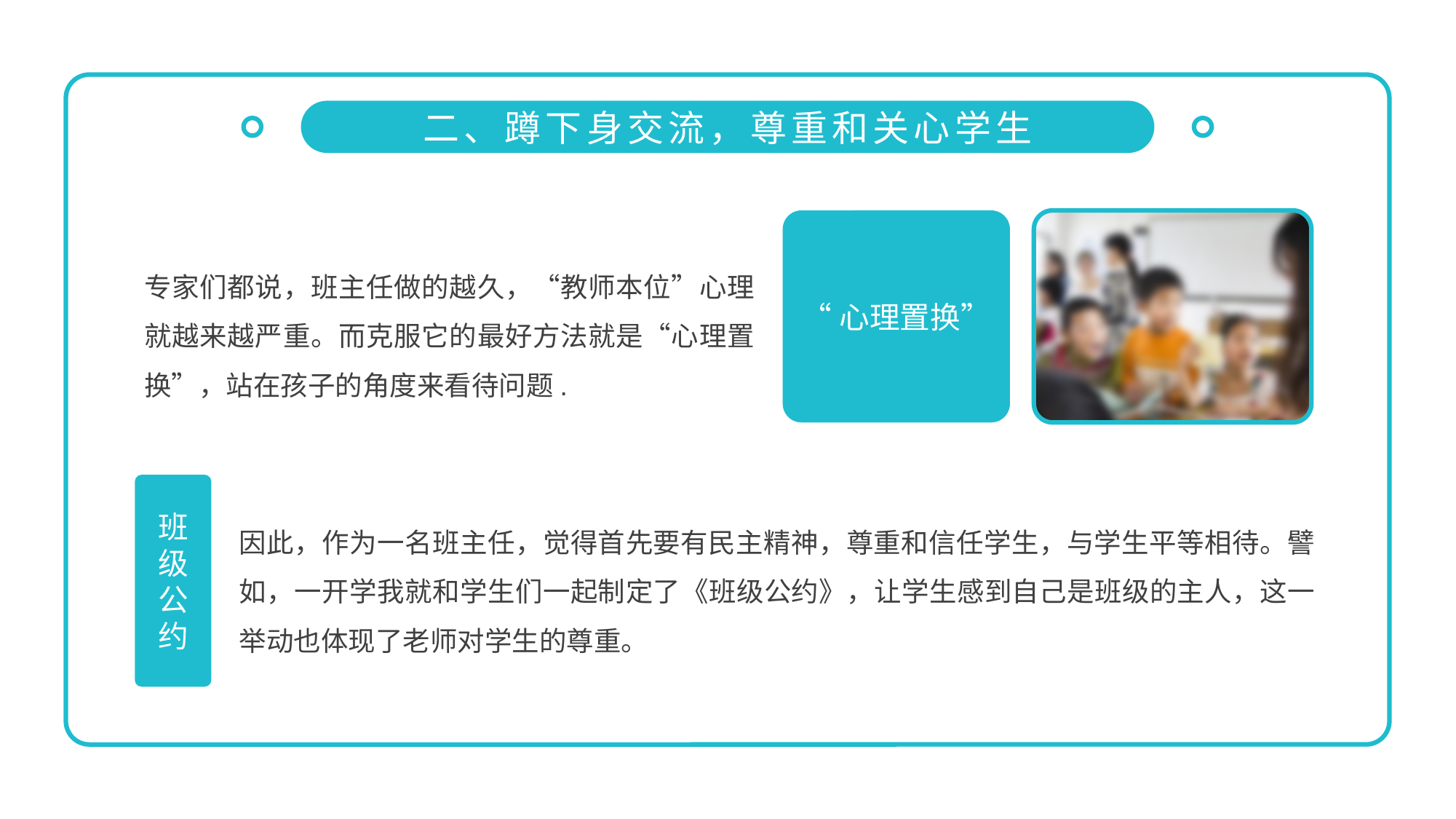

二、蹲下身交流，尊重和关心学生

“心理置换”

专家们都说，班主任做的越久，“教师本位”心理就越来越严重。而克服它的最好方法就是“心理置换”，站在孩子的角度来看待问题.
班级公约
因此，作为一名班主任，觉得首先要有民主精神，尊重和信任学生，与学生平等相待。譬如，一开学我就和学生们一起制定了《班级公约》，让学生感到自己是班级的主人，这一举动也体现了老师对学生的尊重。